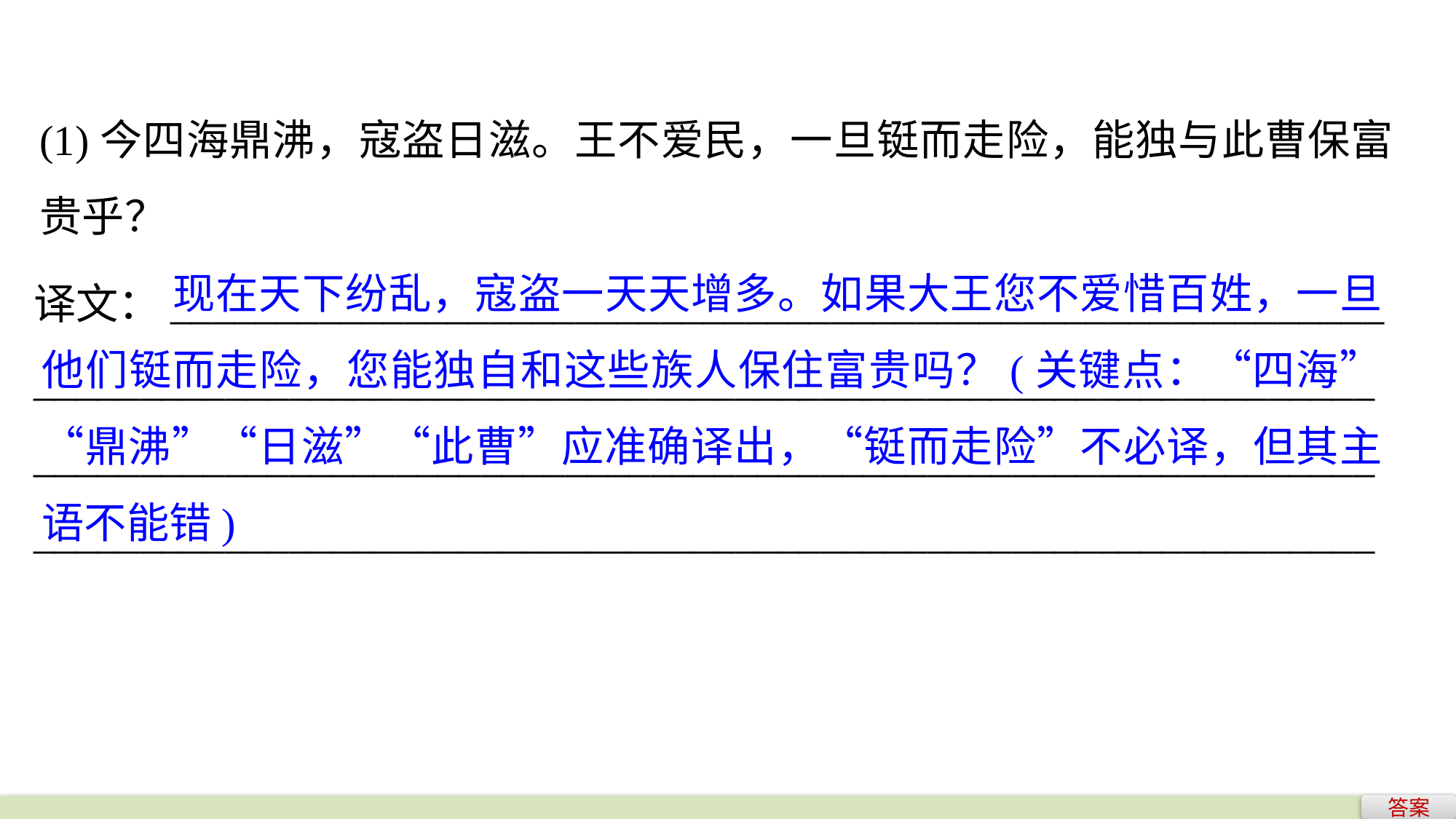

(1)今四海鼎沸，寇盗日滋。王不爱民，一旦铤而走险，能独与此曹保富贵乎？
	 现在天下纷乱，寇盗一天天增多。如果大王您不爱惜百姓，一旦他们铤而走险，您能独自和这些族人保住富贵吗？(关键点：“四海”“鼎沸”“日滋”“此曹”应准确译出，“铤而走险”不必译，但其主语不能错)
译文：_________________________________________________________
_______________________________________________________________
_______________________________________________________________
_______________________________________________________________
答案